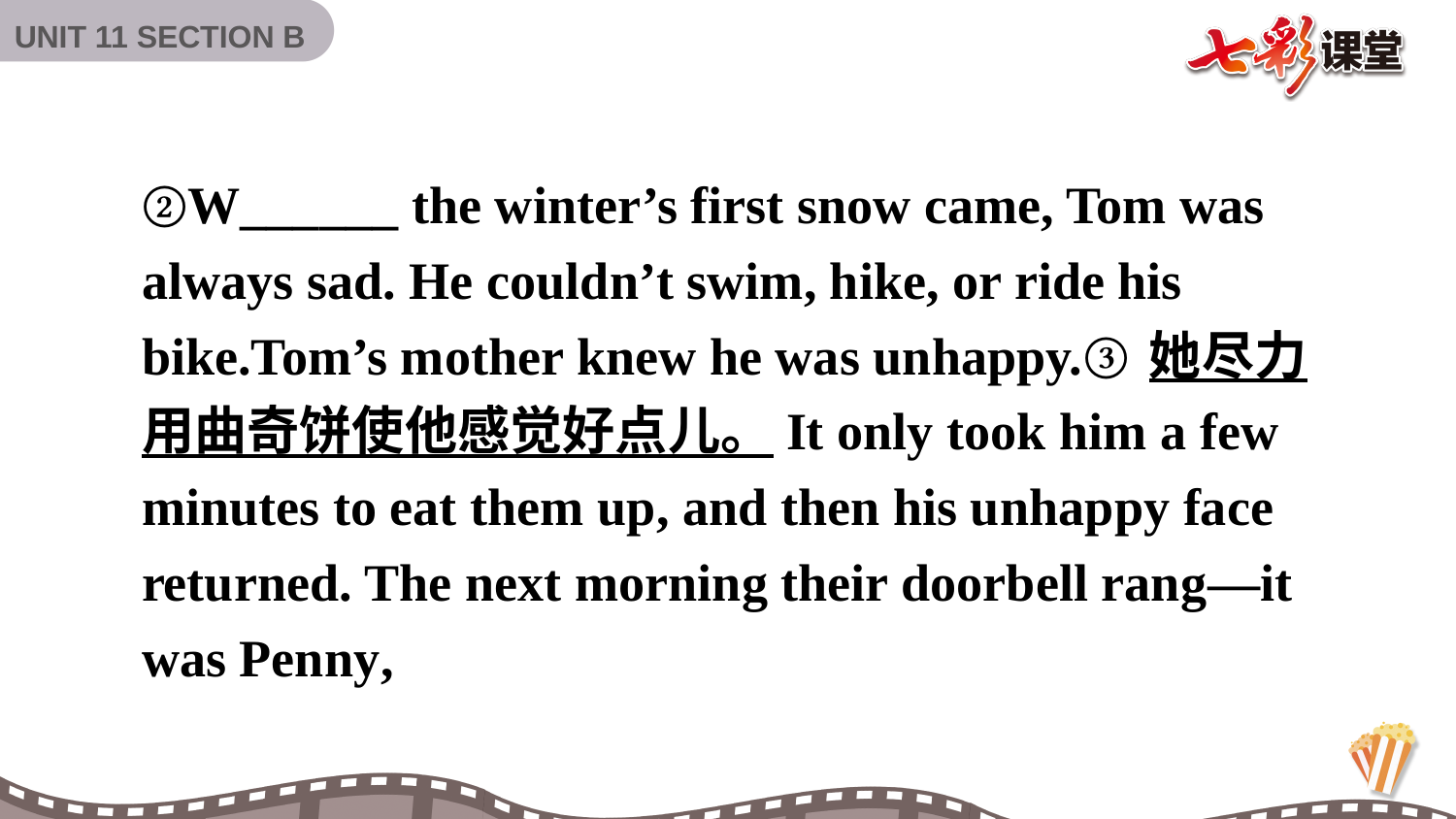

②W______ the winter’s first snow came, Tom was always sad. He couldn’t swim, hike, or ride his bike.Tom’s mother knew he was unhappy.③她尽力用曲奇饼使他感觉好点儿。It only took him a few minutes to eat them up, and then his unhappy face returned. The next morning their doorbell rang—it was Penny,